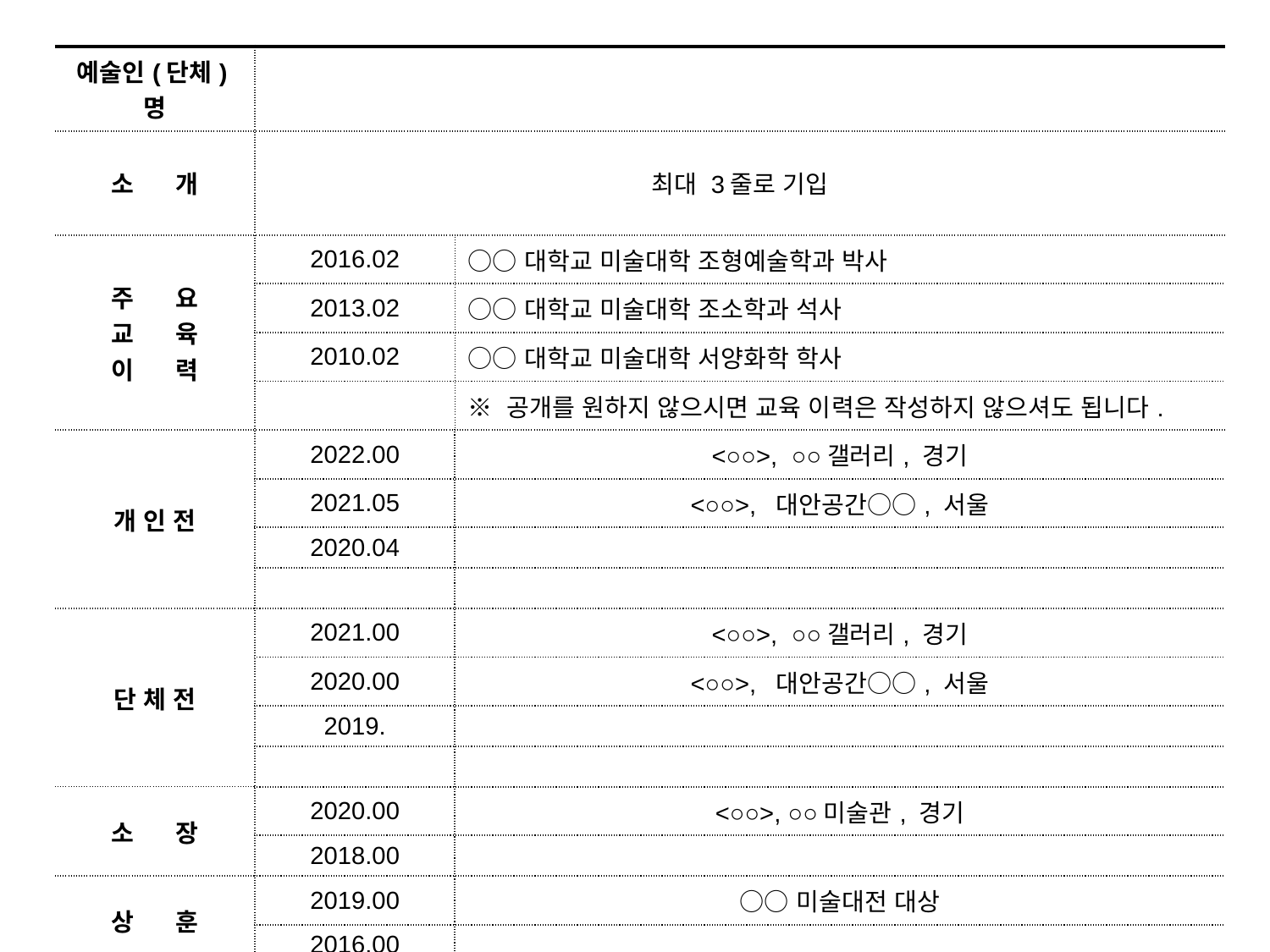

| 예술인(단체)명 |  |  |
| --- | --- | --- |
| 소 개 | 최대 3줄로 기입 |  |
| 주 요 교 육 이 력 | 2016.02 | ○○대학교 미술대학 조형예술학과 박사 |
|  | 2013.02 | ○○대학교 미술대학 조소학과 석사 |
|  | 2010.02 | ○○대학교 미술대학 서양화학 학사 |
|  |  | ※ 공개를 원하지 않으시면 교육 이력은 작성하지 않으셔도 됩니다. |
| 개 인 전 | 2022.00 | <○○>, ○○갤러리, 경기 |
|  | 2021.05 | <○○>, 대안공간○○, 서울 |
|  | 2020.04 |  |
|  |  |  |
| 단 체 전 | 2021.00 | <○○>, ○○갤러리, 경기 |
|  | 2020.00 | <○○>, 대안공간○○, 서울 |
|  | 2019. |  |
|  |  |  |
| 소 장 | 2020.00 | <○○>, ○○미술관, 경기 |
|  | 2018.00 |  |
| 상 훈 | 2019.00 | ○○미술대전 대상 |
|  | 2016.00 |  |